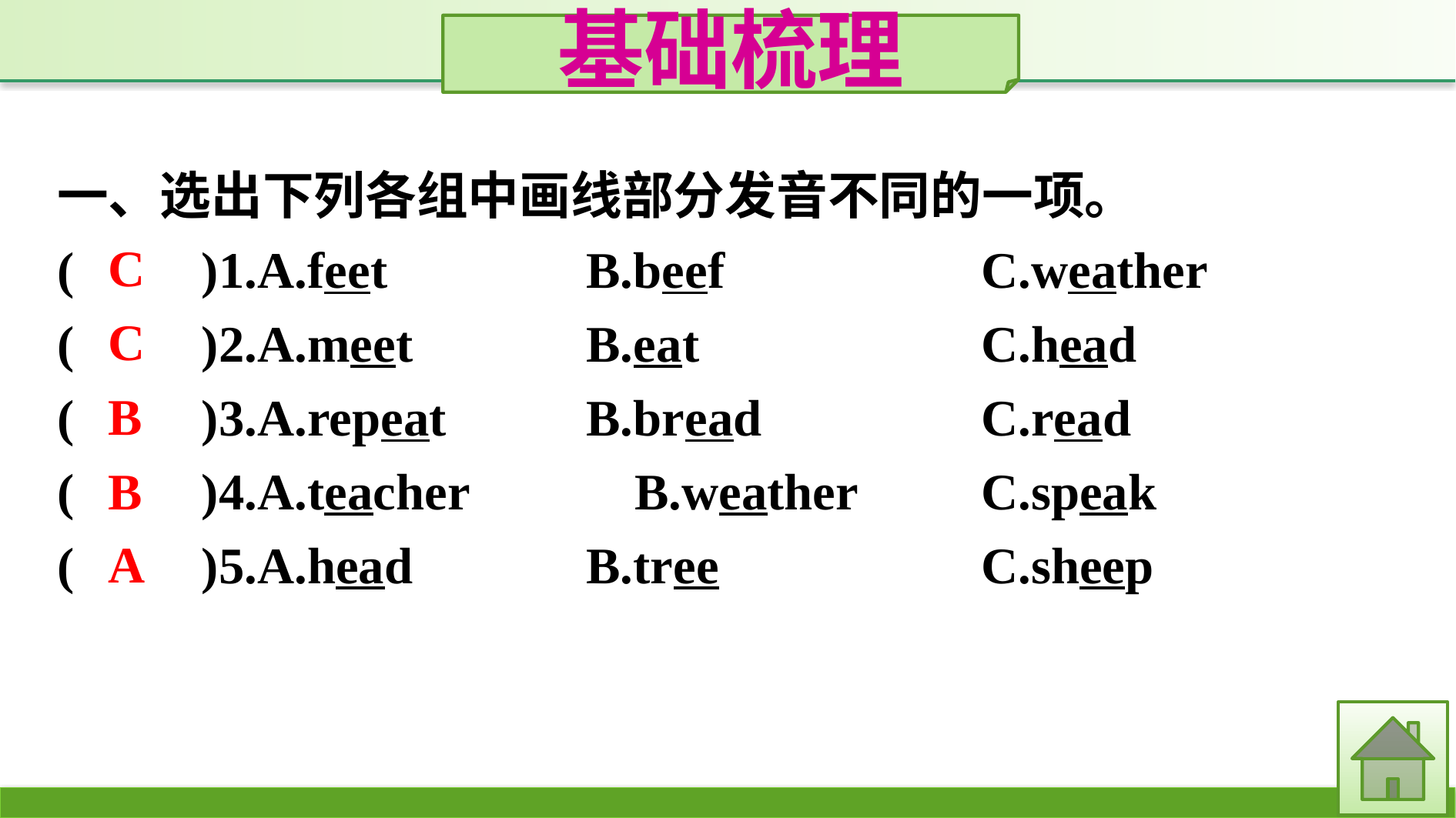

基础梳理
一、选出下列各组中画线部分发音不同的一项。
(　　)1.A.feet　　	B.beef　　		C.weather
(　　)2.A.meet		B.eat			C.head
(　　)3.A.repeat		B.bread		C.read
(　　)4.A.teacher		B.weather		C.speak
(　　)5.A.head		B.tree			C.sheep
C
C
B
B
A